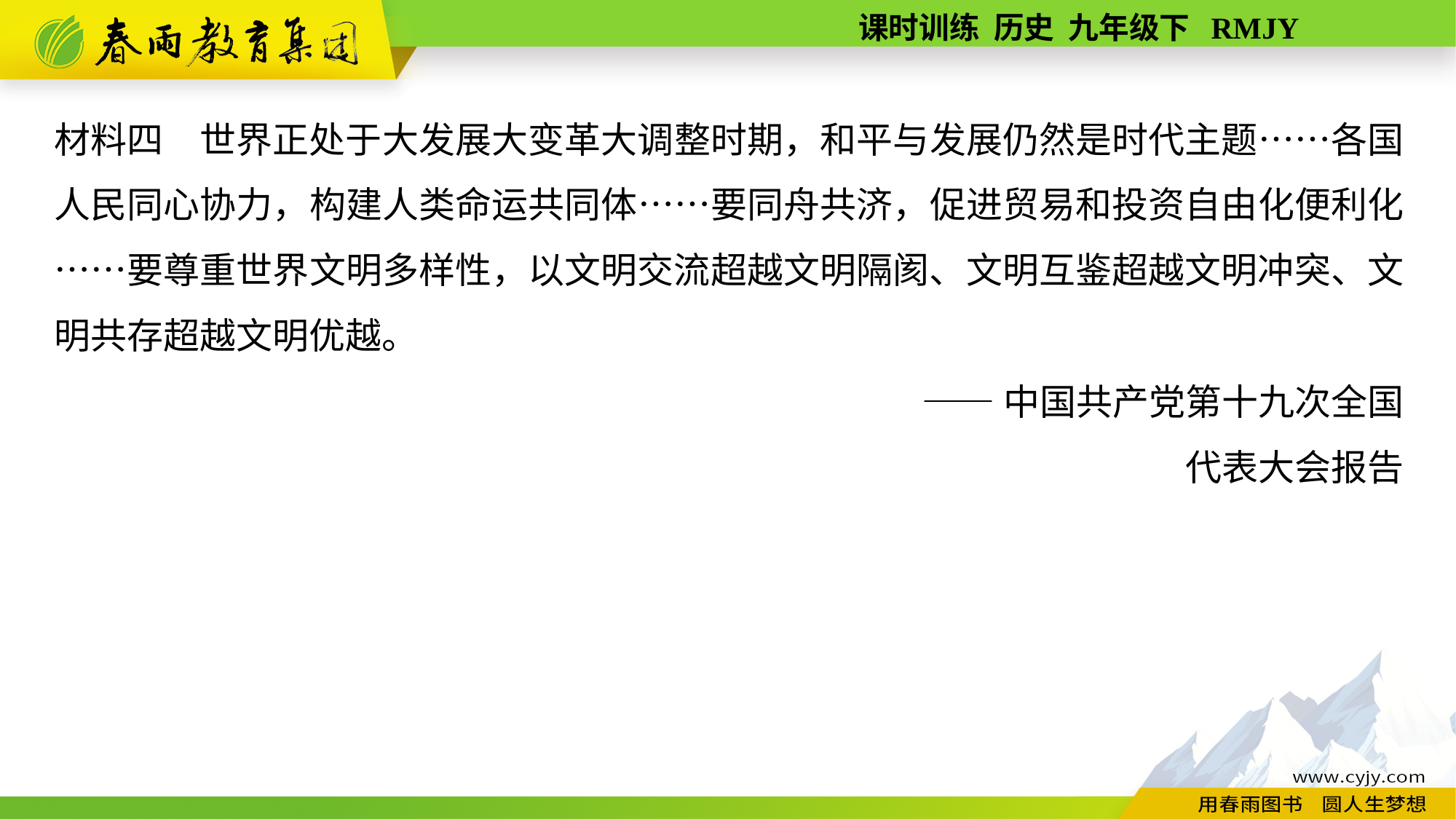

材料四　世界正处于大发展大变革大调整时期，和平与发展仍然是时代主题……各国人民同心协力，构建人类命运共同体……要同舟共济，促进贸易和投资自由化便利化……要尊重世界文明多样性，以文明交流超越文明隔阂、文明互鉴超越文明冲突、文明共存超越文明优越。
——中国共产党第十九次全国
代表大会报告